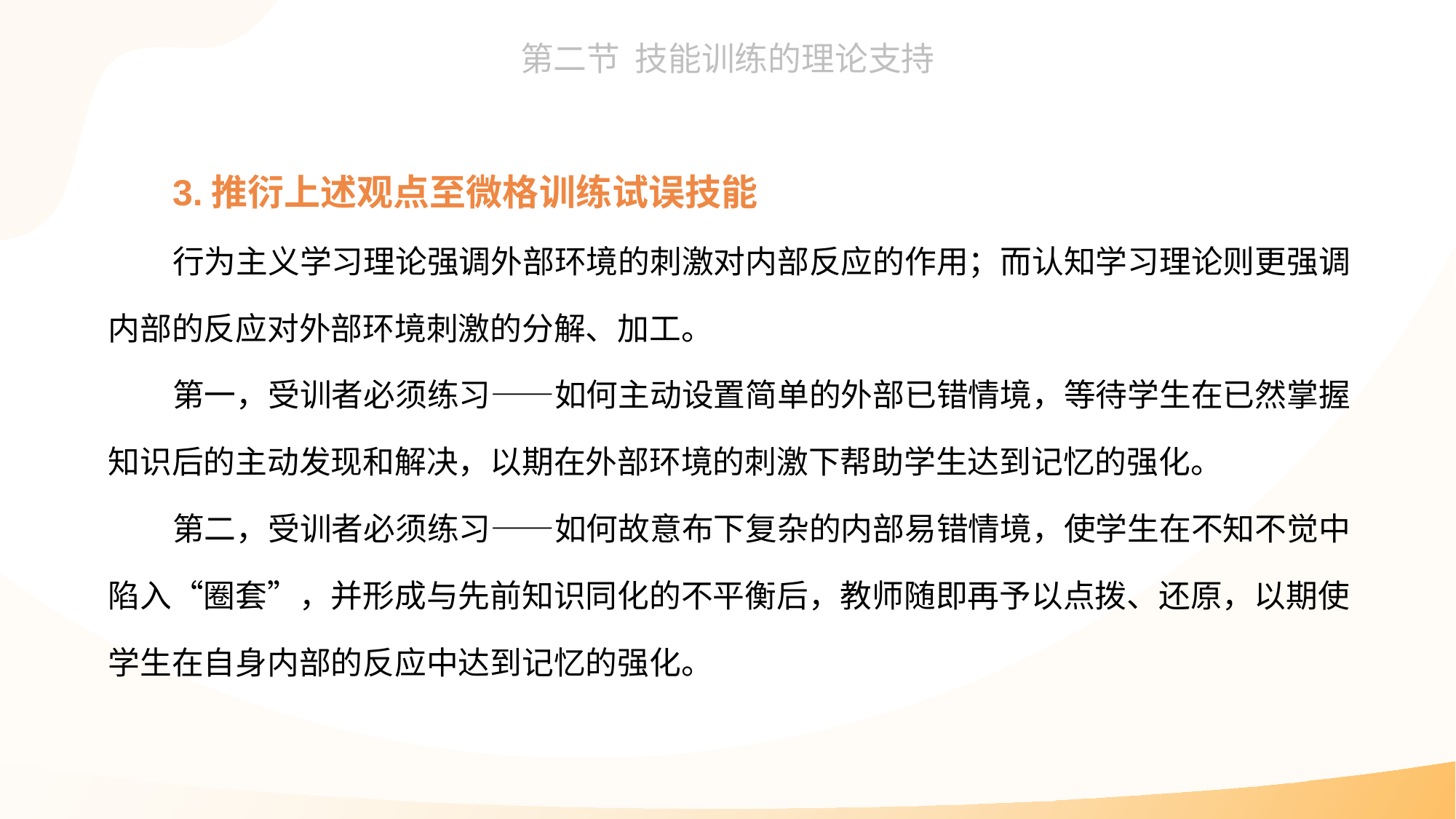

3.推衍上述观点至微格训练试误技能
行为主义学习理论强调外部环境的刺激对内部反应的作用；而认知学习理论则更强调内部的反应对外部环境刺激的分解、加工。
第一，受训者必须练习——如何主动设置简单的外部已错情境，等待学生在已然掌握知识后的主动发现和解决，以期在外部环境的刺激下帮助学生达到记忆的强化。
第二，受训者必须练习——如何故意布下复杂的内部易错情境，使学生在不知不觉中陷入“圈套”，并形成与先前知识同化的不平衡后，教师随即再予以点拨、还原，以期使学生在自身内部的反应中达到记忆的强化。